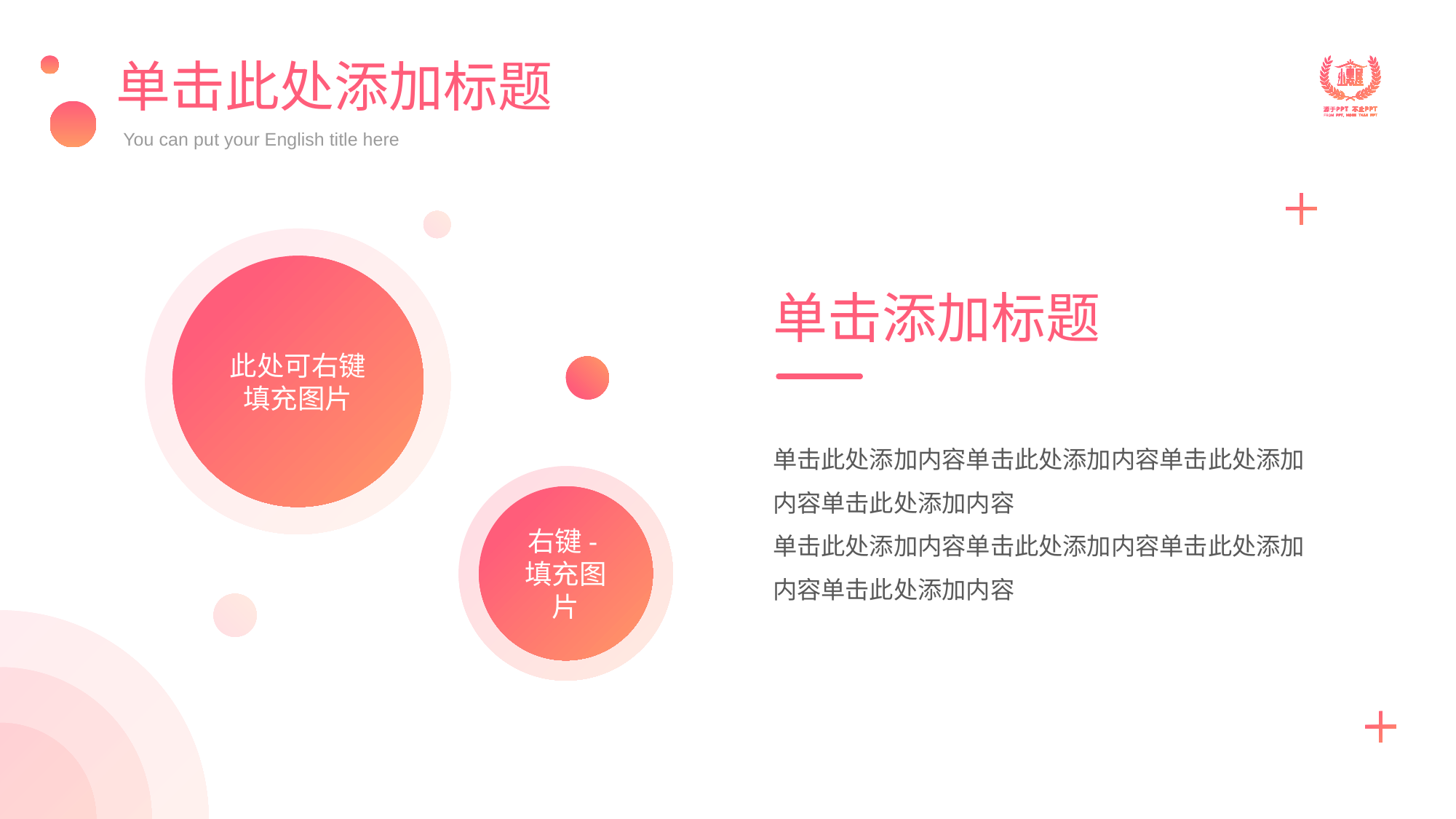

# 单击此处添加标题
You can put your English title here

此处可右键填充图片
单击添加标题

单击此处添加内容单击此处添加内容单击此处添加内容单击此处添加内容
单击此处添加内容单击此处添加内容单击此处添加内容单击此处添加内容

右键-填充图片